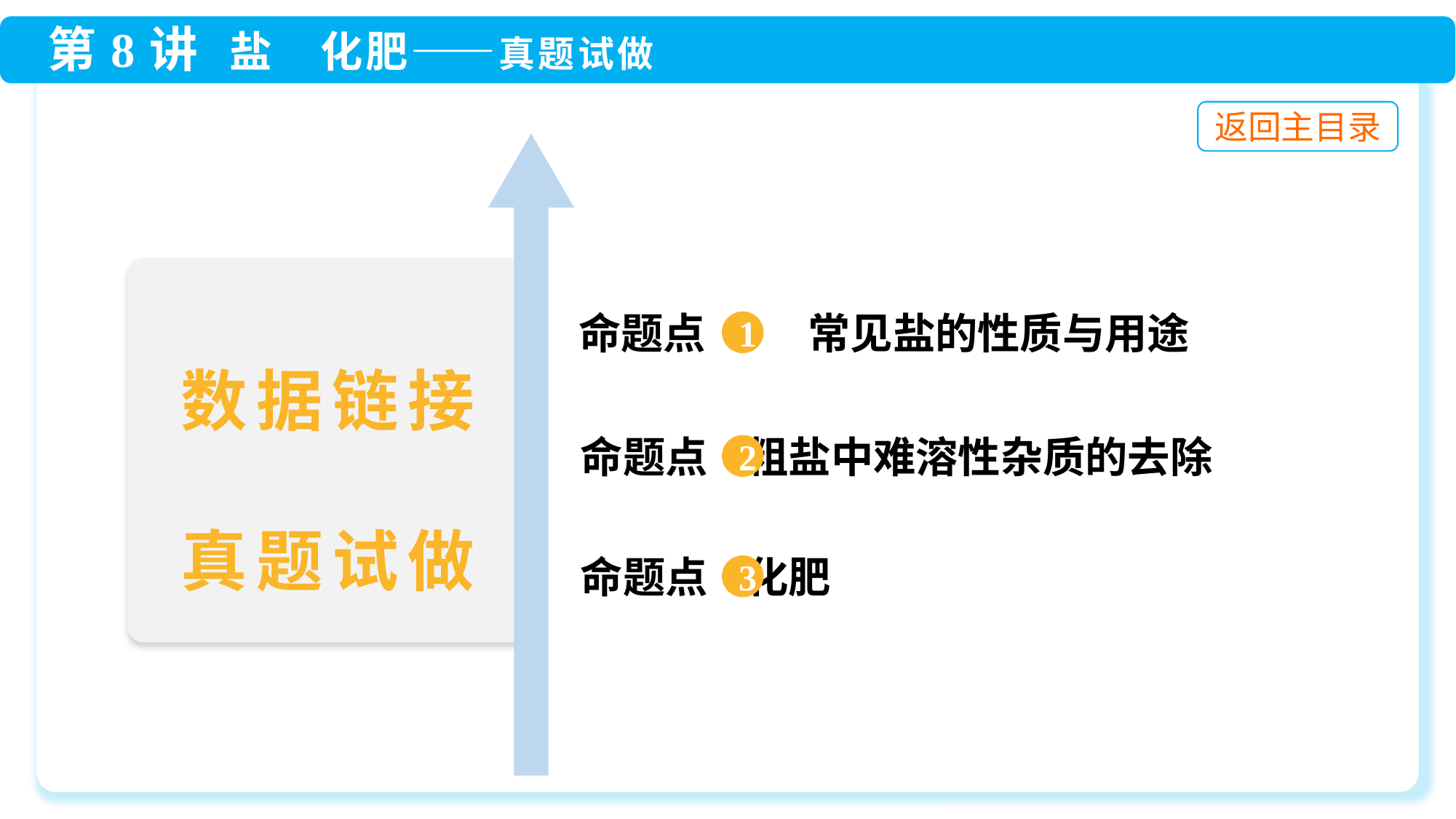

命题点 1  常见盐的性质与用途
1
数据链接
真题试做
 命题点    粗盐中难溶性杂质的去除
2
 命题点    化肥
3